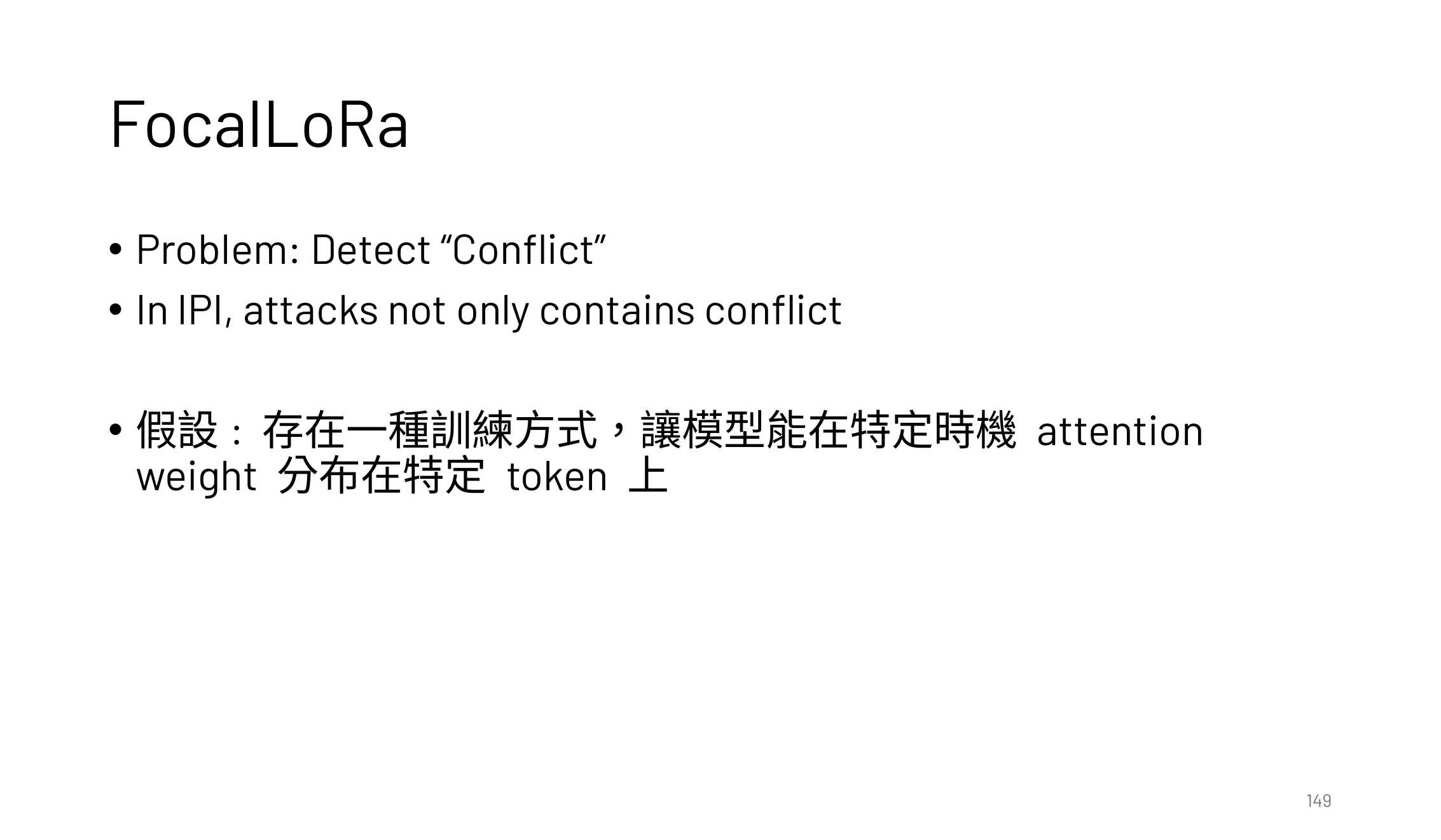

# FocalLoRa
Problem: Detect “Conflict”
In IPI, attacks not only contains conflict

假設: 存在一種訓練方式，讓模型能在特定時機 attention weight 分布在特定 token 上

149